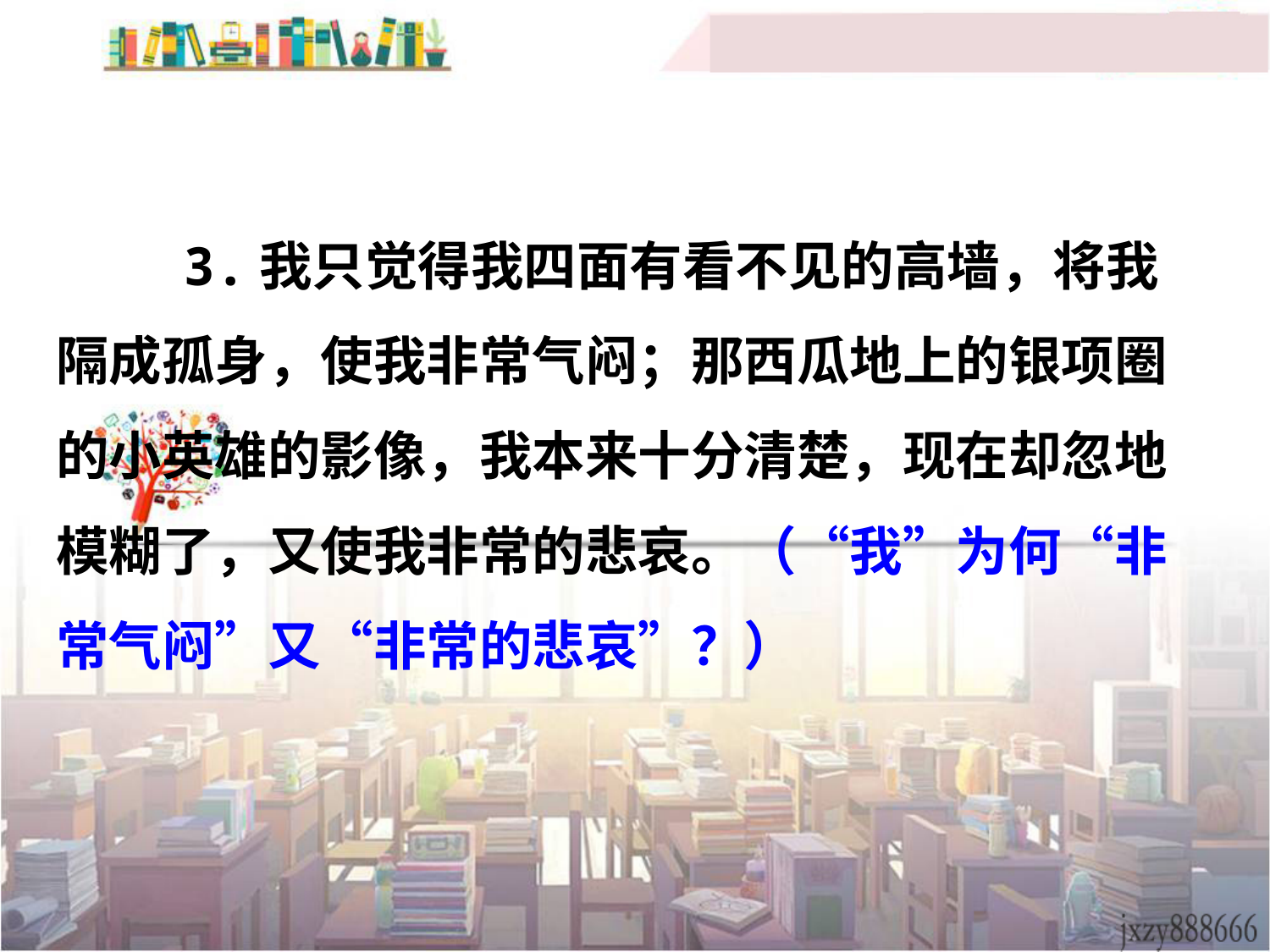

3.我只觉得我四面有看不见的高墙，将我隔成孤身，使我非常气闷；那西瓜地上的银项圈的小英雄的影像，我本来十分清楚，现在却忽地模糊了，又使我非常的悲哀。（“我”为何“非常气闷”又“非常的悲哀”？）